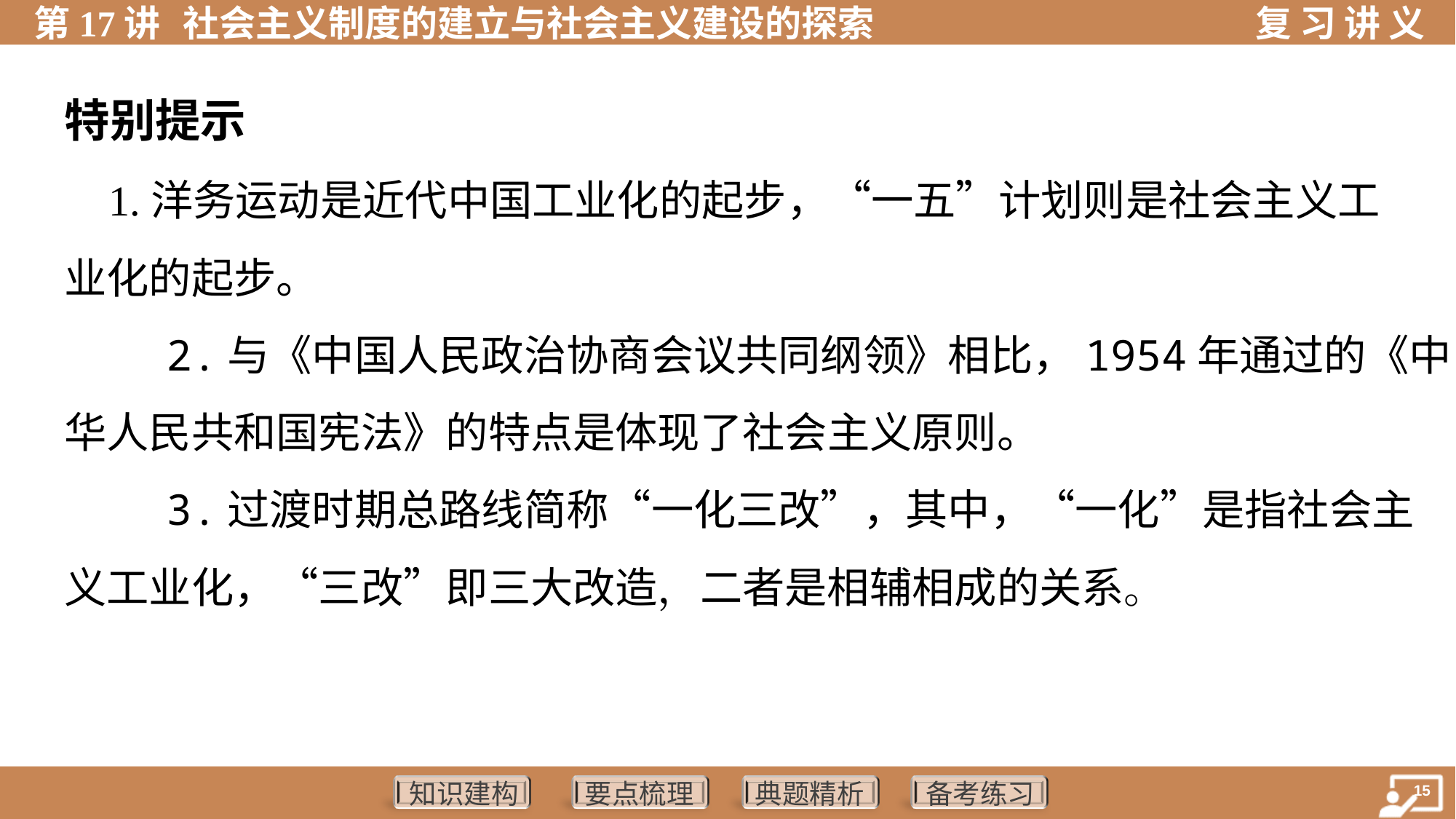

特别提示
    1.洋务运动是近代中国工业化的起步，“一五”计划则是社会主义工
业化的起步。
    2.与《中国人民政治协商会议共同纲领》相比，1954年通过的《中
华人民共和国宪法》的特点是体现了社会主义原则。
    3.过渡时期总路线简称“一化三改”，其中，“一化”是指社会主
义工业化，“三改”即三大改造，二者是相辅相成的关系。